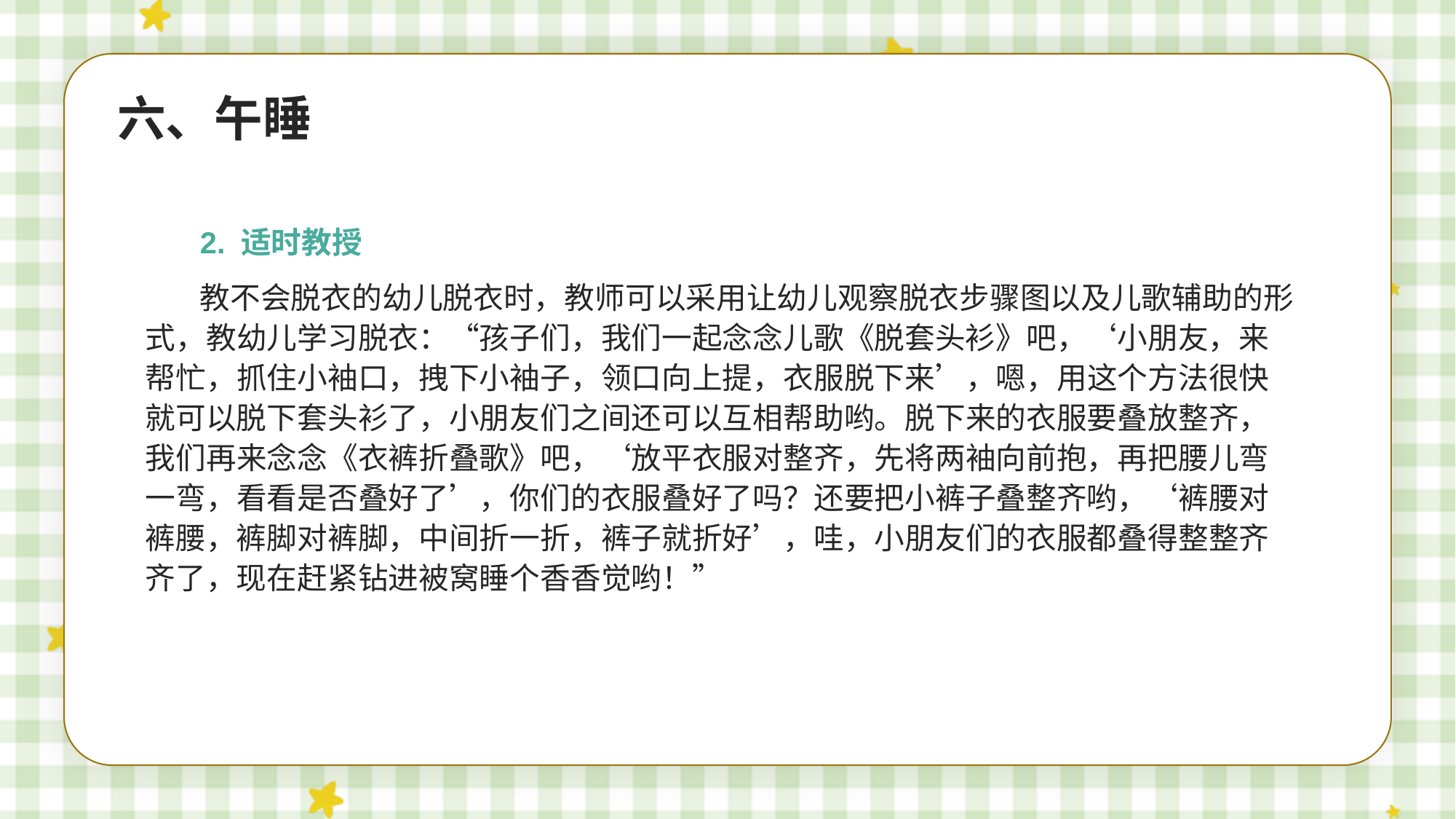

六、午睡
2. 适时教授
教不会脱衣的幼儿脱衣时，教师可以采用让幼儿观察脱衣步骤图以及儿歌辅助的形式，教幼儿学习脱衣：“孩子们，我们一起念念儿歌《脱套头衫》吧，‘小朋友，来帮忙，抓住小袖口，拽下小袖子，领口向上提，衣服脱下来’，嗯，用这个方法很快就可以脱下套头衫了，小朋友们之间还可以互相帮助哟。脱下来的衣服要叠放整齐，我们再来念念《衣裤折叠歌》吧，‘放平衣服对整齐，先将两袖向前抱，再把腰儿弯一弯，看看是否叠好了’，你们的衣服叠好了吗？还要把小裤子叠整齐哟，‘裤腰对裤腰，裤脚对裤脚，中间折一折，裤子就折好’，哇，小朋友们的衣服都叠得整整齐齐了，现在赶紧钻进被窝睡个香香觉哟！”